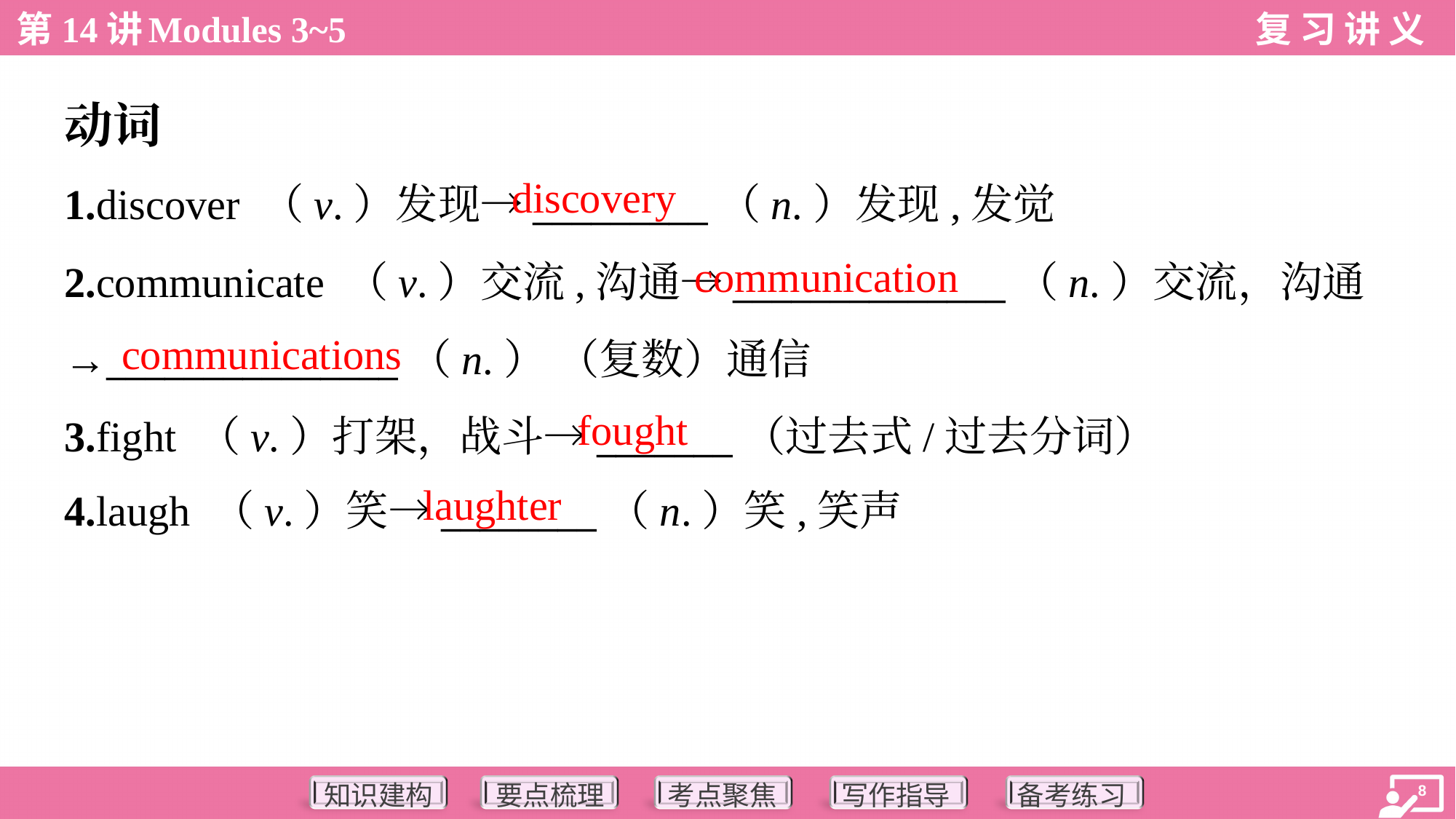

动词
discovery
1.discover （v.）发现→_________（n.）发现,发觉
2.communicate （v.）交流,沟通→______________（n.）交流，沟通
→_______________（n.） （复数）通信
3.fight （v.）打架，战斗→_______（过去式/过去分词）
4.laugh （v.）笑→________（n.）笑,笑声
communication
communications
fought
laughter